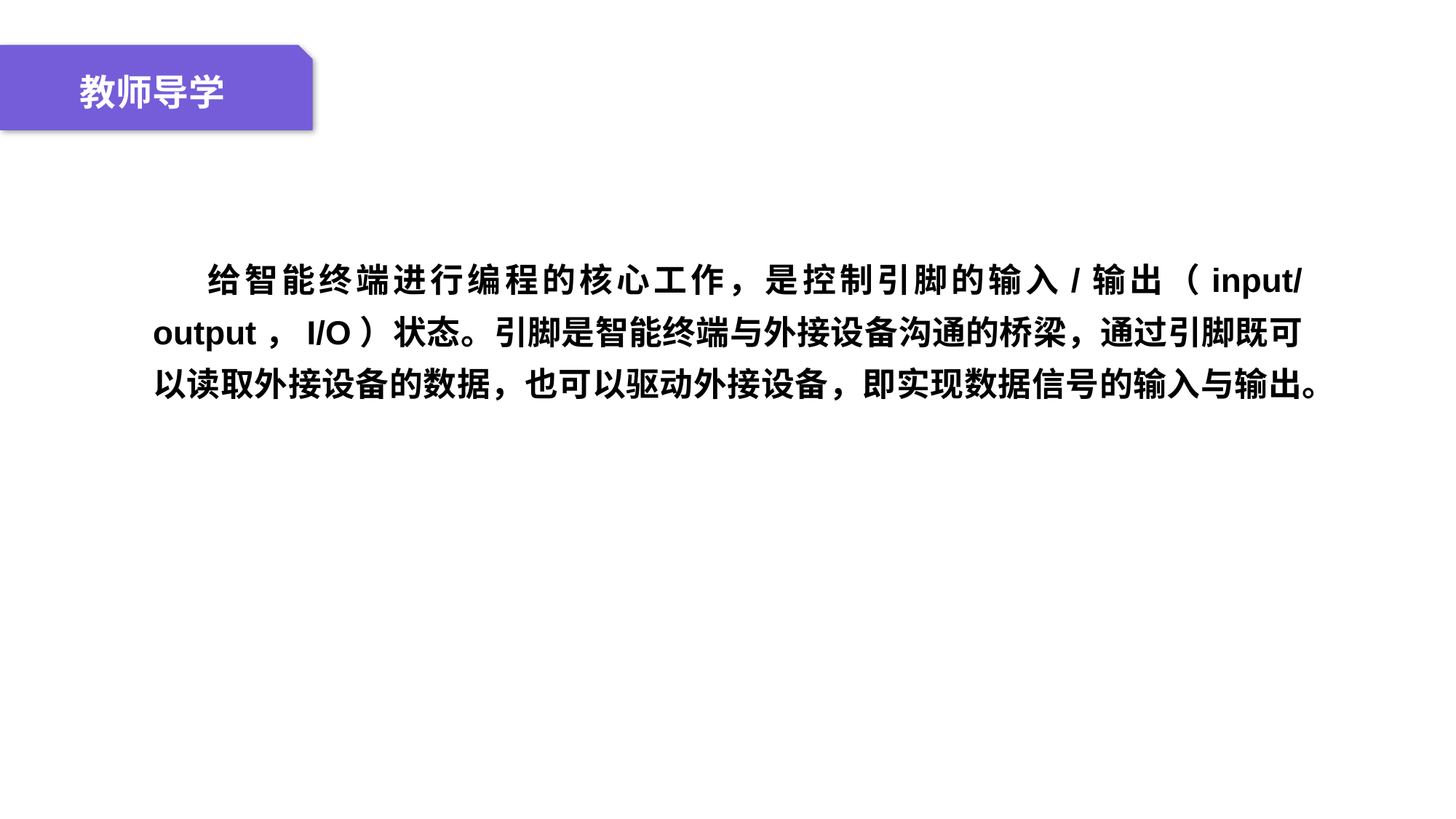

04 名词解释
01 准备过程
02 整体结构
03 重点说明
教师导学

给智能终端进行编程的核心工作，是控制引脚的输入/输出（input/output，I/O）状态。引脚是智能终端与外接设备沟通的桥梁，通过引脚既可以读取外接设备的数据，也可以驱动外接设备，即实现数据信号的输入与输出。